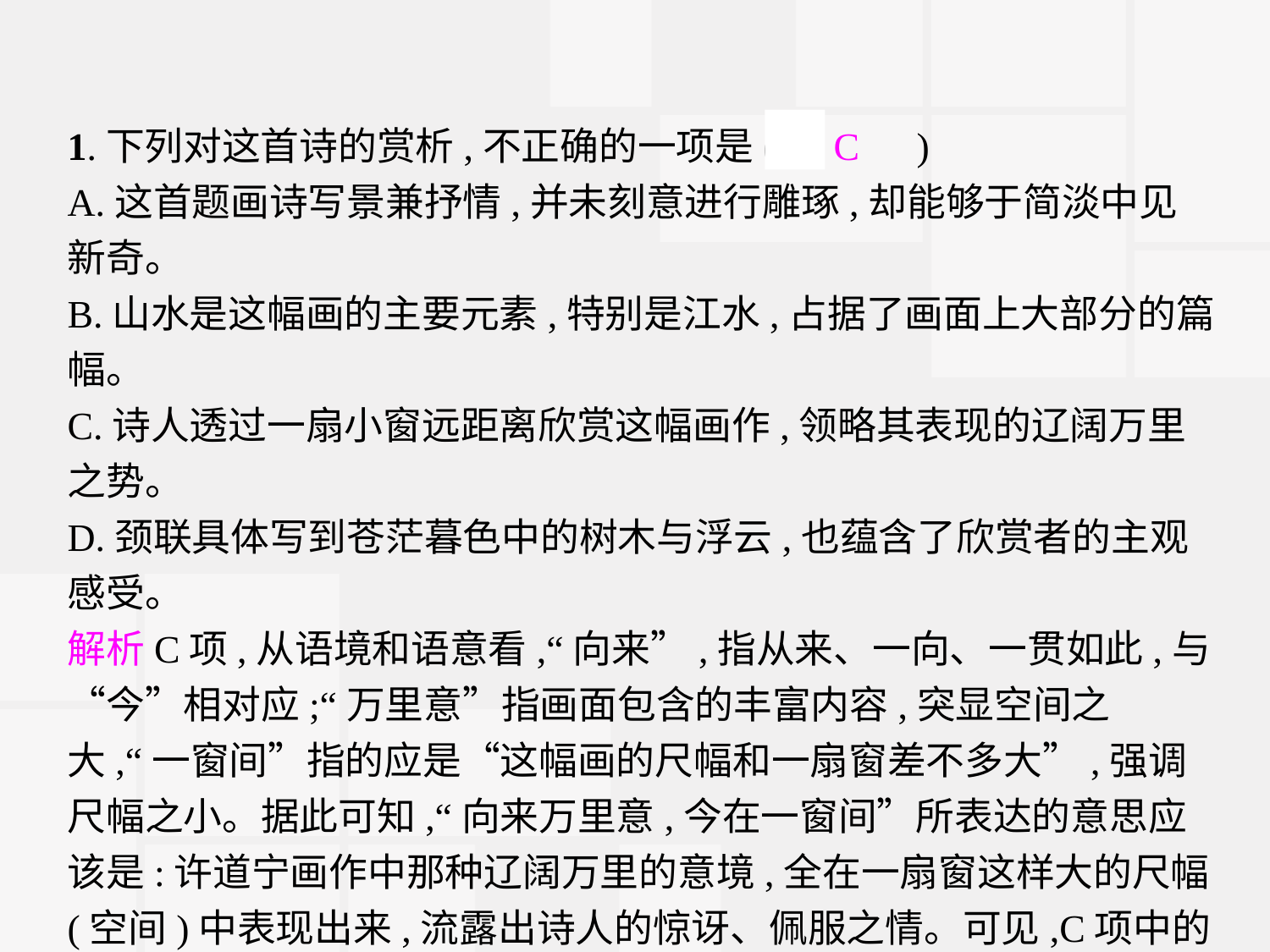

1.下列对这首诗的赏析,不正确的一项是(　C　)
A.这首题画诗写景兼抒情,并未刻意进行雕琢,却能够于简淡中见新奇。
B.山水是这幅画的主要元素,特别是江水,占据了画面上大部分的篇幅。
C.诗人透过一扇小窗远距离欣赏这幅画作,领略其表现的辽阔万里之势。
D.颈联具体写到苍茫暮色中的树木与浮云,也蕴含了欣赏者的主观感受。
解析C项,从语境和语意看,“向来”,指从来、一向、一贯如此,与“今”相对应;“万里意”指画面包含的丰富内容,突显空间之大,“一窗间”指的应是“这幅画的尺幅和一扇窗差不多大”,强调尺幅之小。据此可知,“向来万里意,今在一窗间”所表达的意思应该是:许道宁画作中那种辽阔万里的意境,全在一扇窗这样大的尺幅(空间)中表现出来,流露出诗人的惊讶、佩服之情。可见,C项中的“透过一扇小窗远距离欣赏这幅画作”的理解有误。